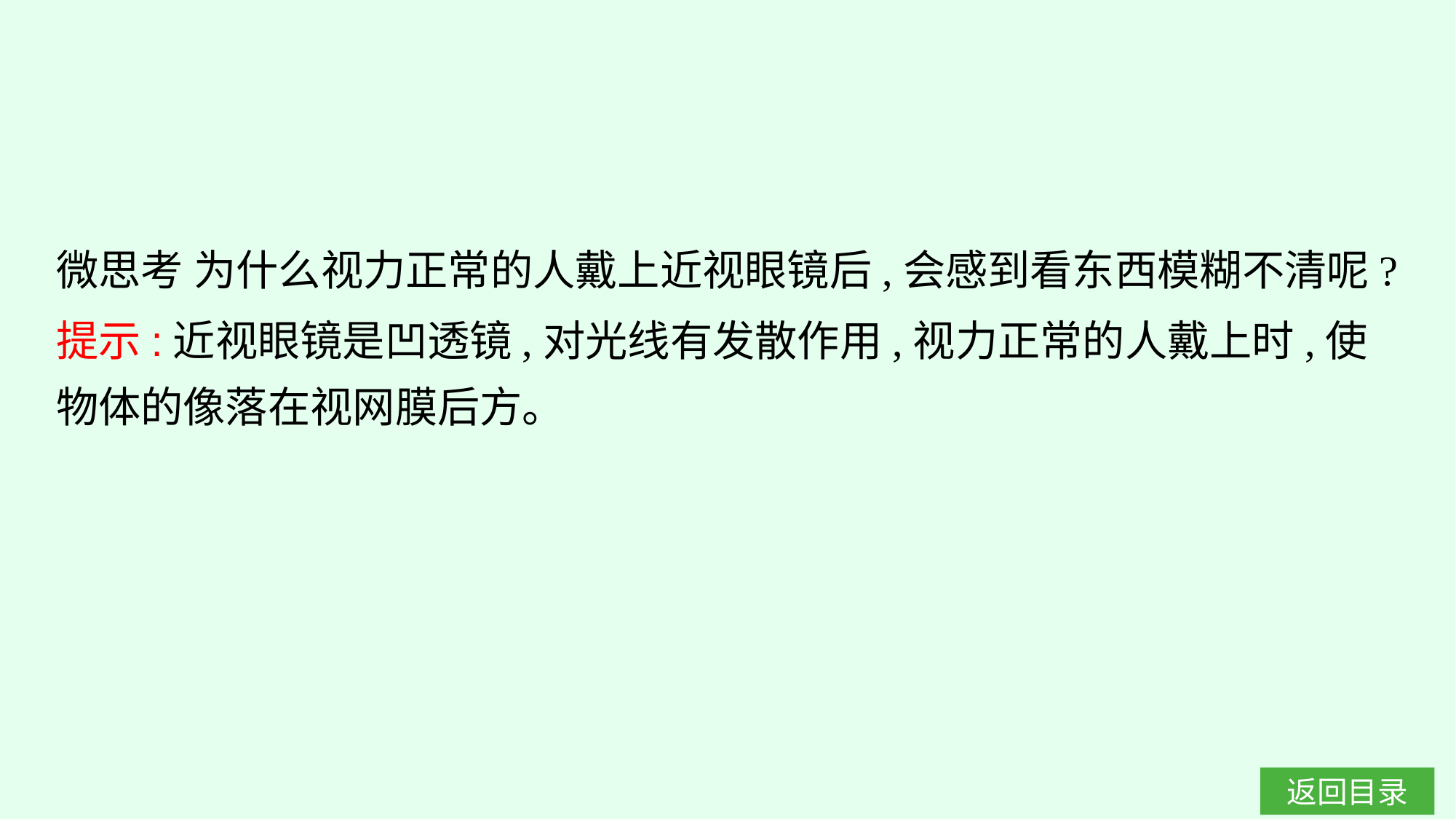

微思考 为什么视力正常的人戴上近视眼镜后,会感到看东西模糊不清呢?
提示:近视眼镜是凹透镜,对光线有发散作用,视力正常的人戴上时,使物体的像落在视网膜后方。